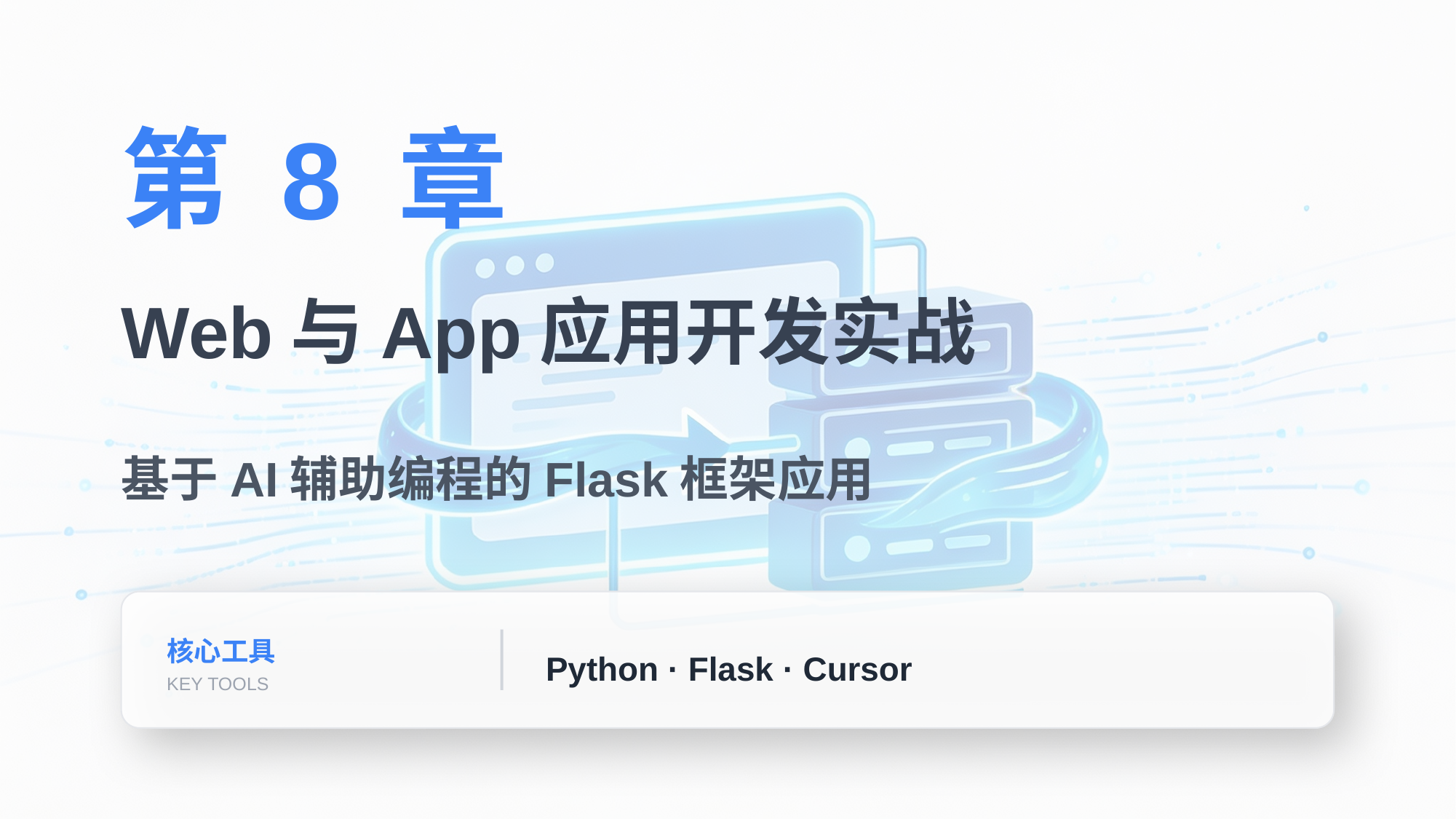

第 8 章
Web与App应用开发实战
基于AI辅助编程的Flask框架应用

核心工具
KEY TOOLS
Python · Flask · Cursor